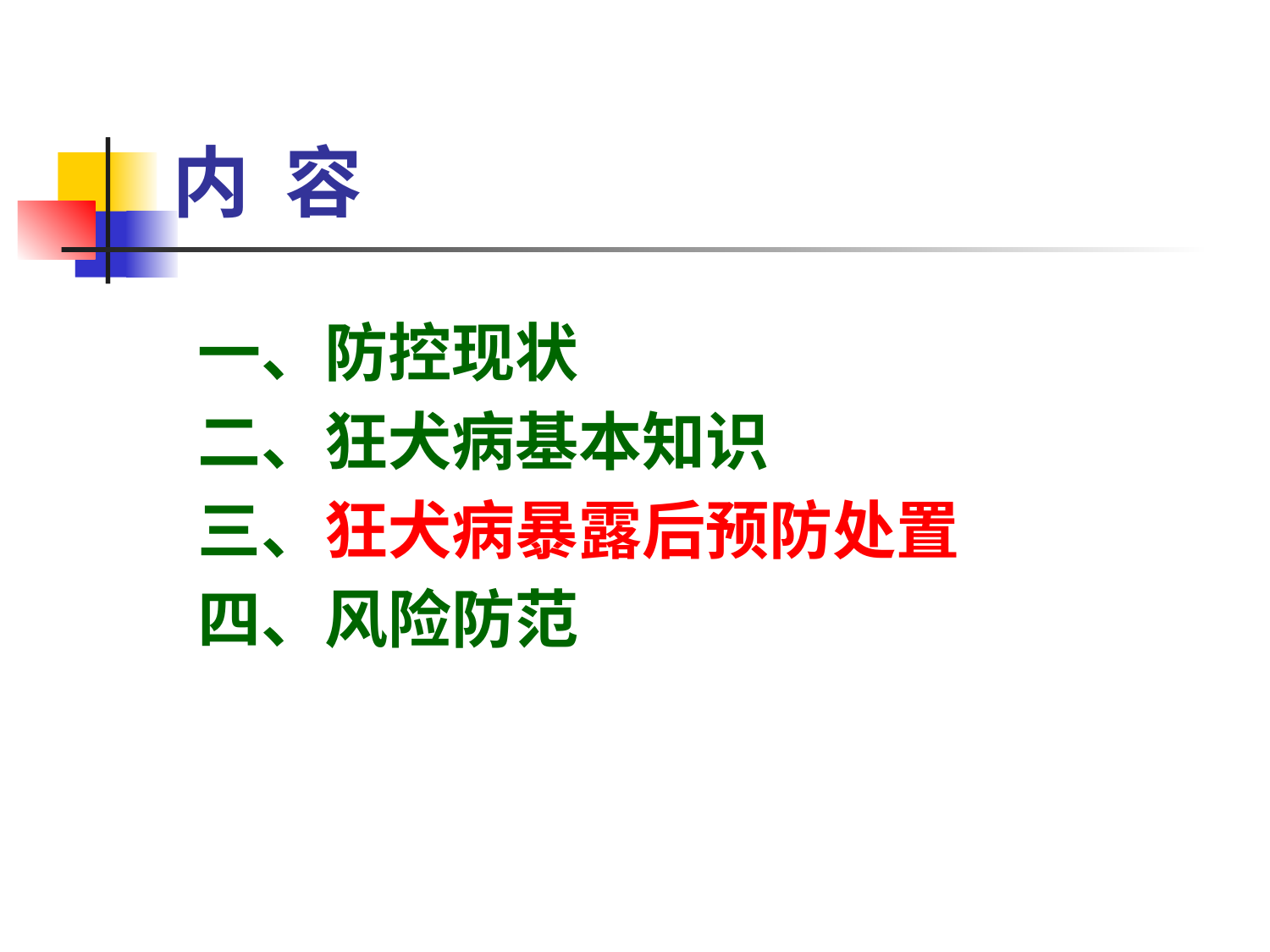

# 内  容
一、防控现状
二、狂犬病基本知识
三、狂犬病暴露后预防处置
四、风险防范